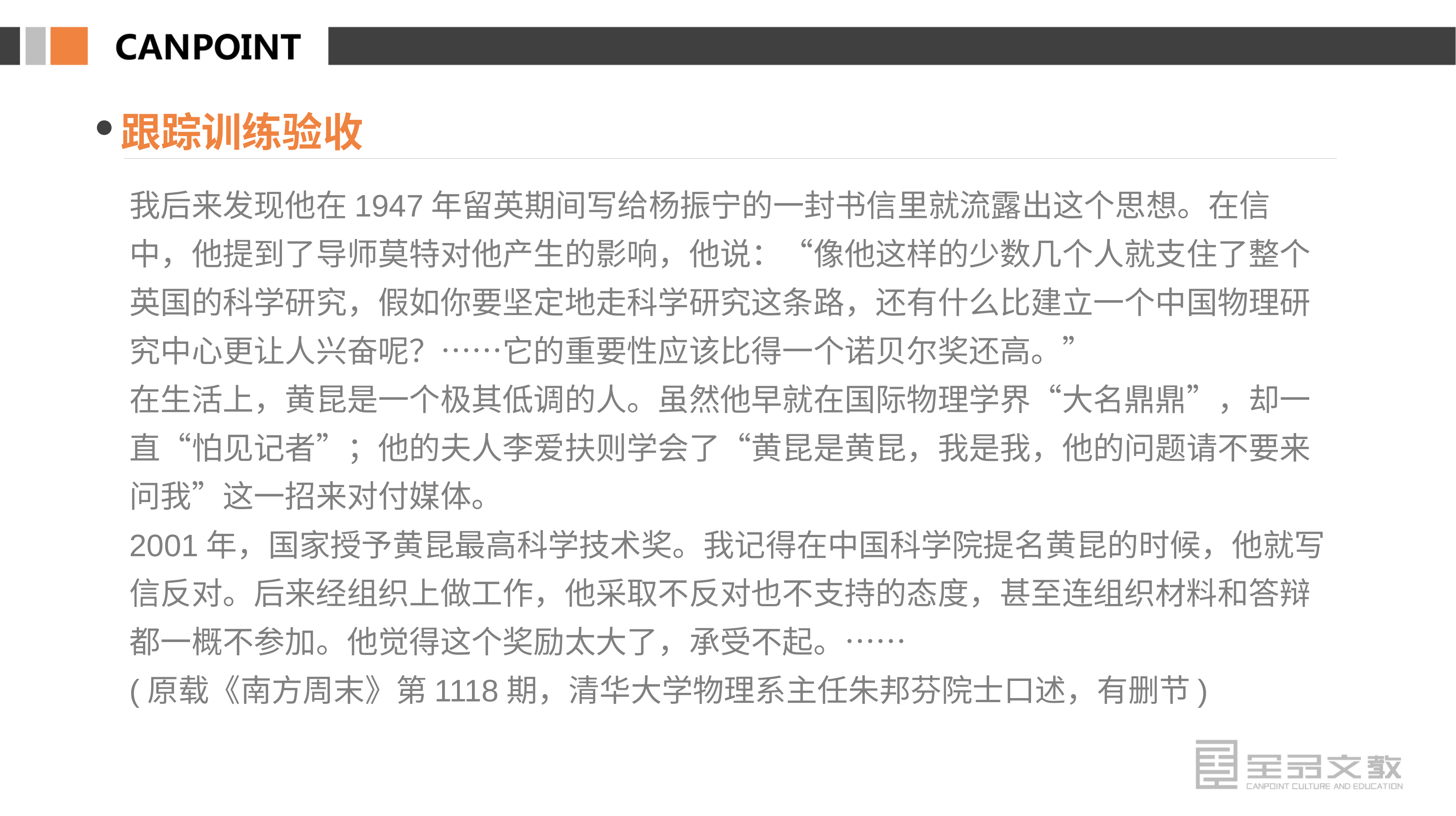

跟踪训练验收

我后来发现他在1947年留英期间写给杨振宁的一封书信里就流露出这个思想。在信中，他提到了导师莫特对他产生的影响，他说：“像他这样的少数几个人就支住了整个英国的科学研究，假如你要坚定地走科学研究这条路，还有什么比建立一个中国物理研究中心更让人兴奋呢？……它的重要性应该比得一个诺贝尔奖还高。”
在生活上，黄昆是一个极其低调的人。虽然他早就在国际物理学界“大名鼎鼎”，却一直“怕见记者”；他的夫人李爱扶则学会了“黄昆是黄昆，我是我，他的问题请不要来问我”这一招来对付媒体。
2001年，国家授予黄昆最高科学技术奖。我记得在中国科学院提名黄昆的时候，他就写信反对。后来经组织上做工作，他采取不反对也不支持的态度，甚至连组织材料和答辩都一概不参加。他觉得这个奖励太大了，承受不起。……
(原载《南方周末》第1118期，清华大学物理系主任朱邦芬院士口述，有删节)